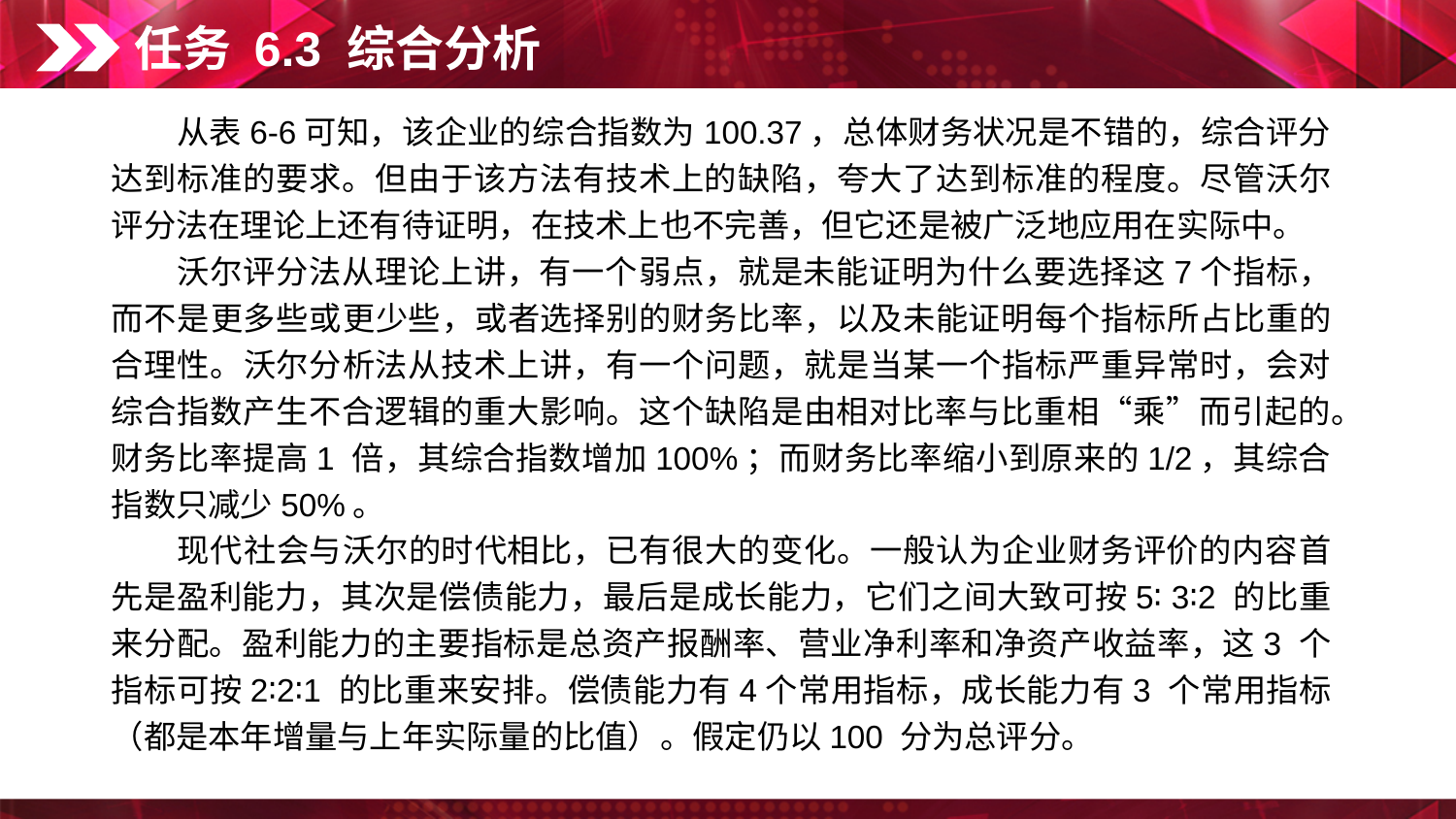

任务 6.3 综合分析

　　从表6-6可知，该企业的综合指数为100.37，总体财务状况是不错的，综合评分达到标准的要求。但由于该方法有技术上的缺陷，夸大了达到标准的程度。尽管沃尔评分法在理论上还有待证明，在技术上也不完善，但它还是被广泛地应用在实际中。
　　沃尔评分法从理论上讲，有一个弱点，就是未能证明为什么要选择这7个指标，而不是更多些或更少些，或者选择别的财务比率，以及未能证明每个指标所占比重的合理性。沃尔分析法从技术上讲，有一个问题，就是当某一个指标严重异常时，会对综合指数产生不合逻辑的重大影响。这个缺陷是由相对比率与比重相“乘”而引起的。财务比率提高1 倍，其综合指数增加100%；而财务比率缩小到原来的1/2，其综合指数只减少50%。
　　现代社会与沃尔的时代相比，已有很大的变化。一般认为企业财务评价的内容首先是盈利能力，其次是偿债能力，最后是成长能力，它们之间大致可按5∶ 3∶2 的比重来分配。盈利能力的主要指标是总资产报酬率、营业净利率和净资产收益率，这3 个指标可按2∶2∶1 的比重来安排。偿债能力有4个常用指标，成长能力有3 个常用指标（都是本年增量与上年实际量的比值）。假定仍以100 分为总评分。